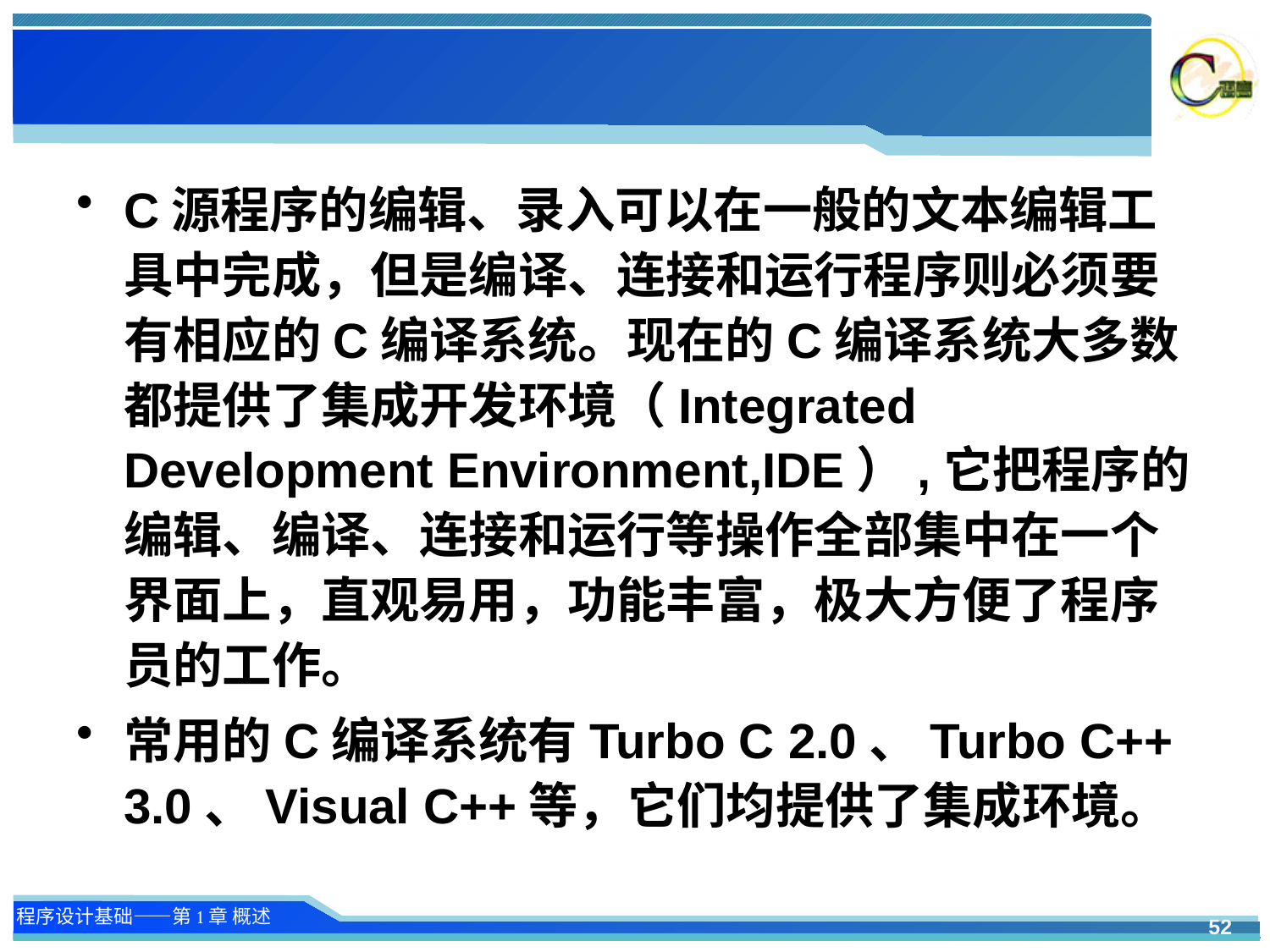

#
C源程序的编辑、录入可以在一般的文本编辑工具中完成，但是编译、连接和运行程序则必须要有相应的C编译系统。现在的C编译系统大多数都提供了集成开发环境（Integrated Development Environment,IDE）,它把程序的编辑、编译、连接和运行等操作全部集中在一个界面上，直观易用，功能丰富，极大方便了程序员的工作。
常用的C编译系统有Turbo C 2.0、Turbo C++ 3.0、Visual C++等，它们均提供了集成环境。
52